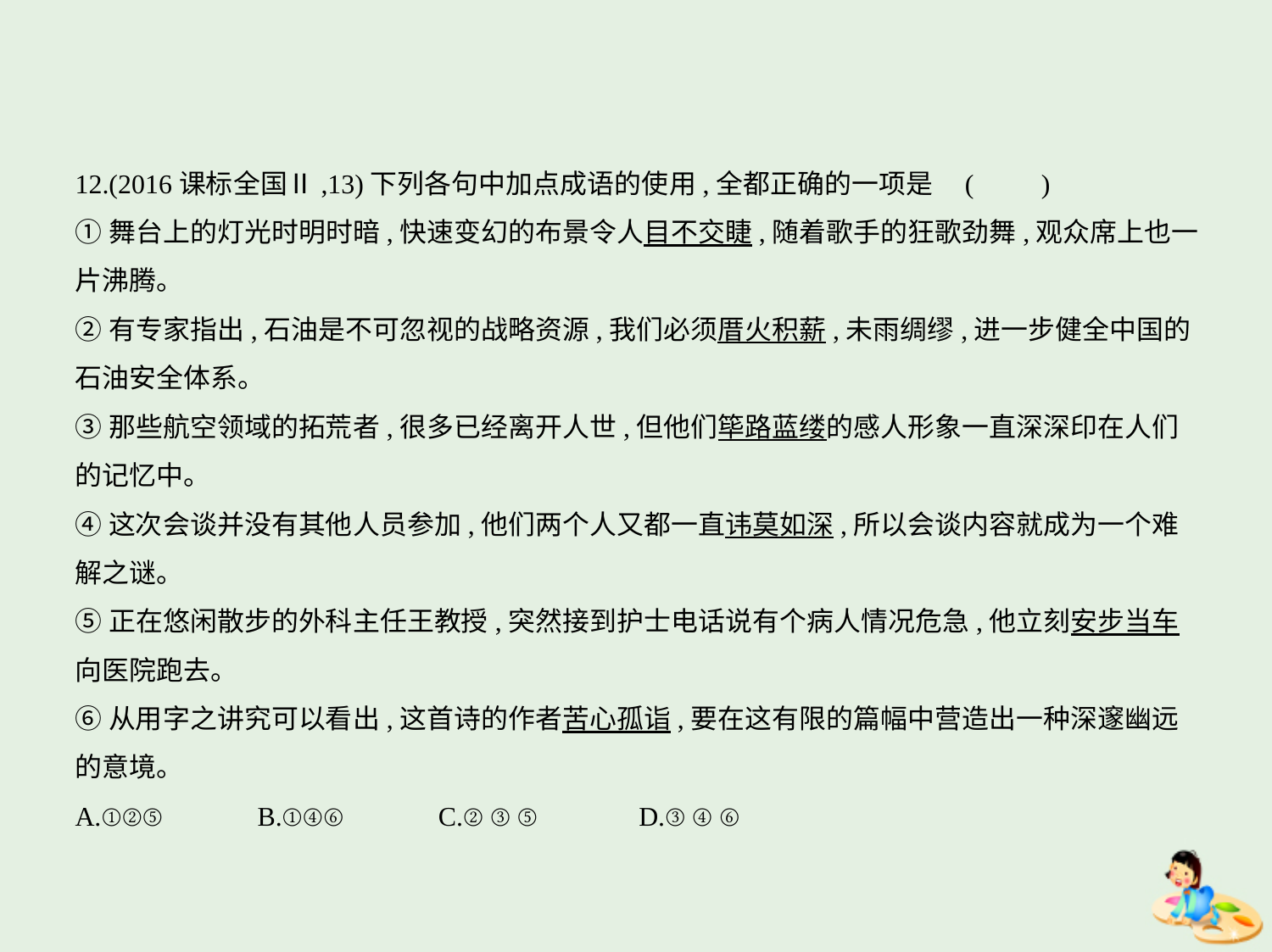

12.(2016课标全国Ⅱ,13)下列各句中加点成语的使用,全都正确的一项是 (　　)
①舞台上的灯光时明时暗,快速变幻的布景令人目不交睫,随着歌手的狂歌劲舞,观众席上也一
片沸腾。
②有专家指出,石油是不可忽视的战略资源,我们必须厝火积薪,未雨绸缪,进一步健全中国的
石油安全体系。
③那些航空领域的拓荒者,很多已经离开人世,但他们筚路蓝缕的感人形象一直深深印在人们
的记忆中。
④这次会谈并没有其他人员参加,他们两个人又都一直讳莫如深,所以会谈内容就成为一个难
解之谜。
⑤正在悠闲散步的外科主任王教授,突然接到护士电话说有个病人情况危急,他立刻安步当车
向医院跑去。
⑥从用字之讲究可以看出,这首诗的作者苦心孤诣,要在这有限的篇幅中营造出一种深邃幽远
的意境。
A.①②⑤　　　B.①④⑥　　　C.②③⑤　　　D.③④⑥